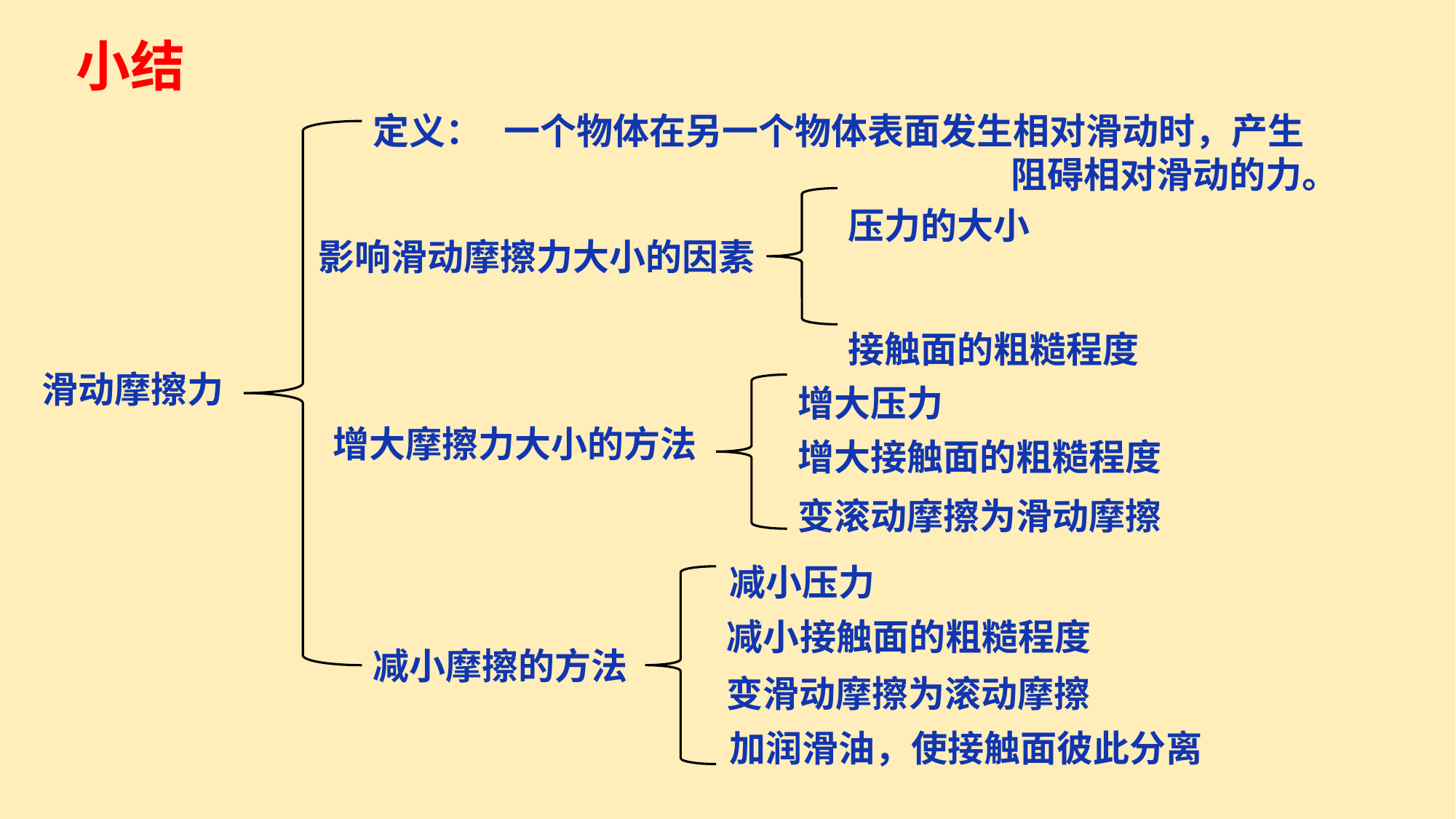

小结
定义：
 一个物体在另一个物体表面发生相对滑动时，产生                                                                      阻碍相对滑动的力。

压力的大小
影响滑动摩擦力大小的因素
接触面的粗糙程度
滑动摩擦力

增大压力
增大摩擦力大小的方法
增大接触面的粗糙程度
变滚动摩擦为滑动摩擦
减小压力

减小接触面的粗糙程度
减小摩擦的方法
变滑动摩擦为滚动摩擦
加润滑油，使接触面彼此分离